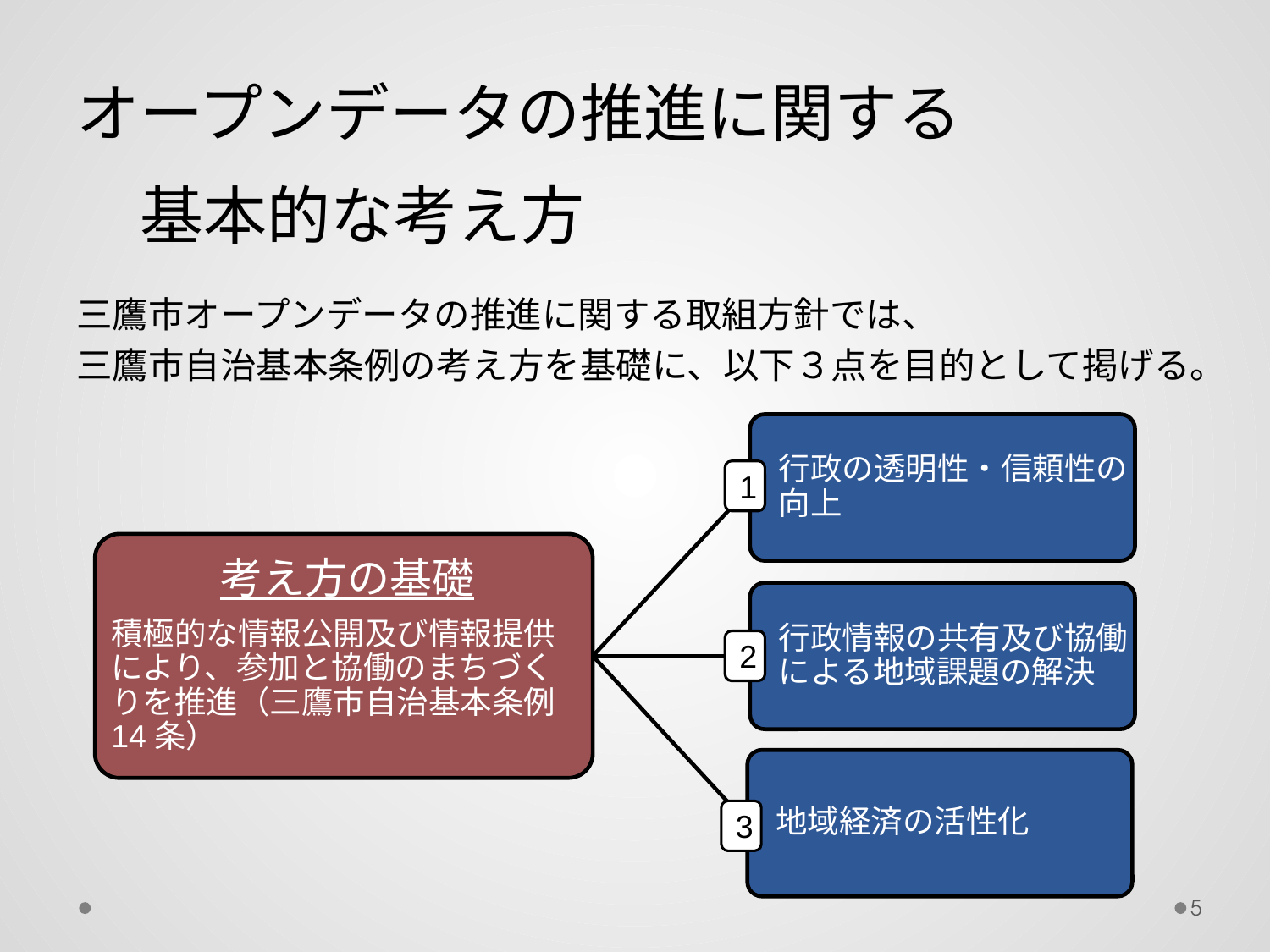

# オープンデータの推進に関する 　基本的な考え方
三鷹市オープンデータの推進に関する取組方針では、
三鷹市自治基本条例の考え方を基礎に、以下３点を目的として掲げる。
考え方の基礎
積極的な情報公開及び情報提供により、参加と協働のまちづくりを推進（三鷹市自治基本条例14条）

行政の透明性・信頼性の向上

行政情報の共有及び協働による地域課題の解決

地域経済の活性化
1
2
3
5